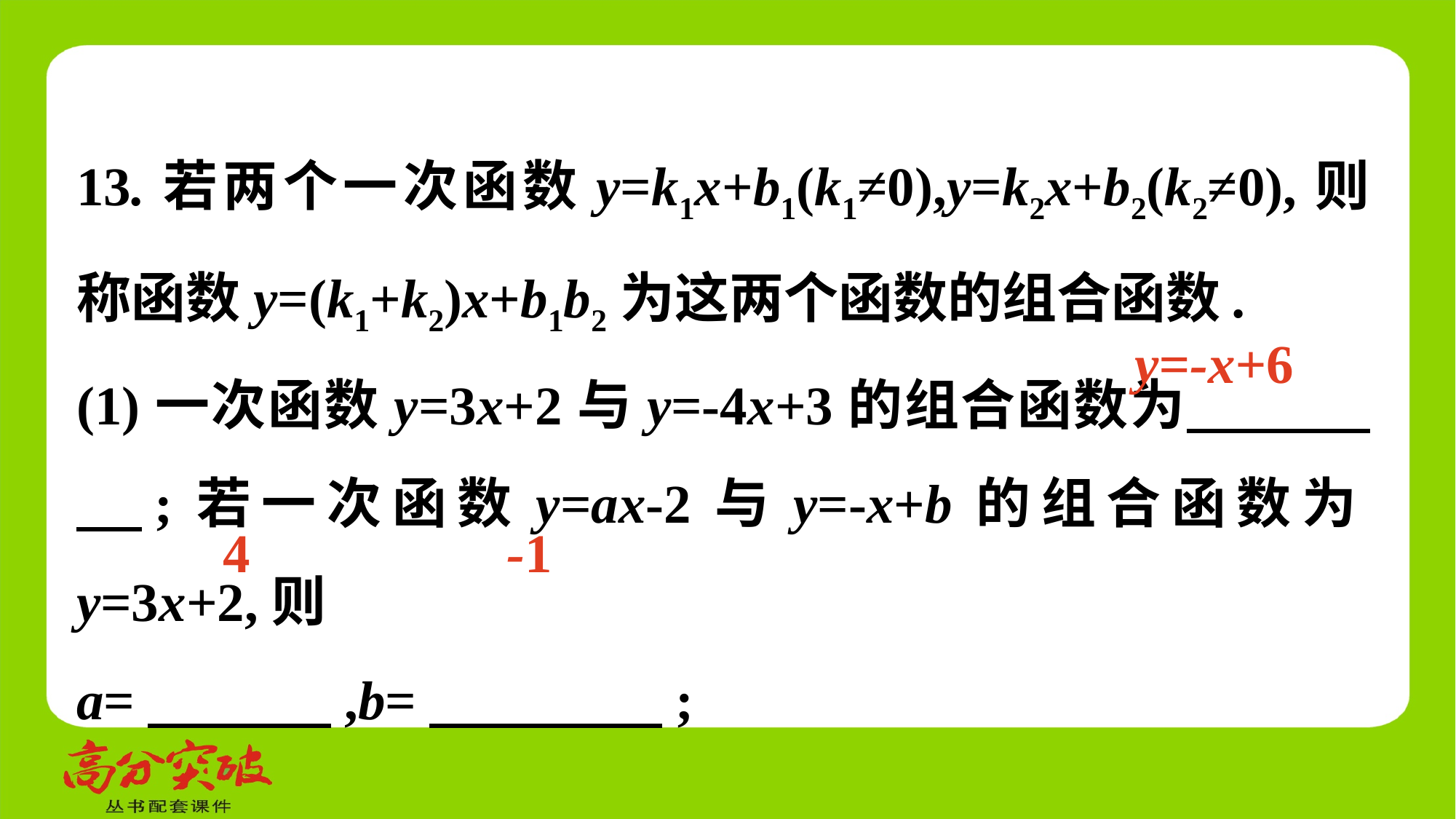

13.若两个一次函数y=k1x+b1(k1≠0),y=k2x+b2(k2≠0),则称函数y=(k1+k2)x+b1b2为这两个函数的组合函数.
(1)一次函数y=3x+2与y=-4x+3的组合函数为　          　;若一次函数y=ax-2与y=-x+b的组合函数为y=3x+2,则
a=　      　,b=　          　;
y=-x+6
4
-1